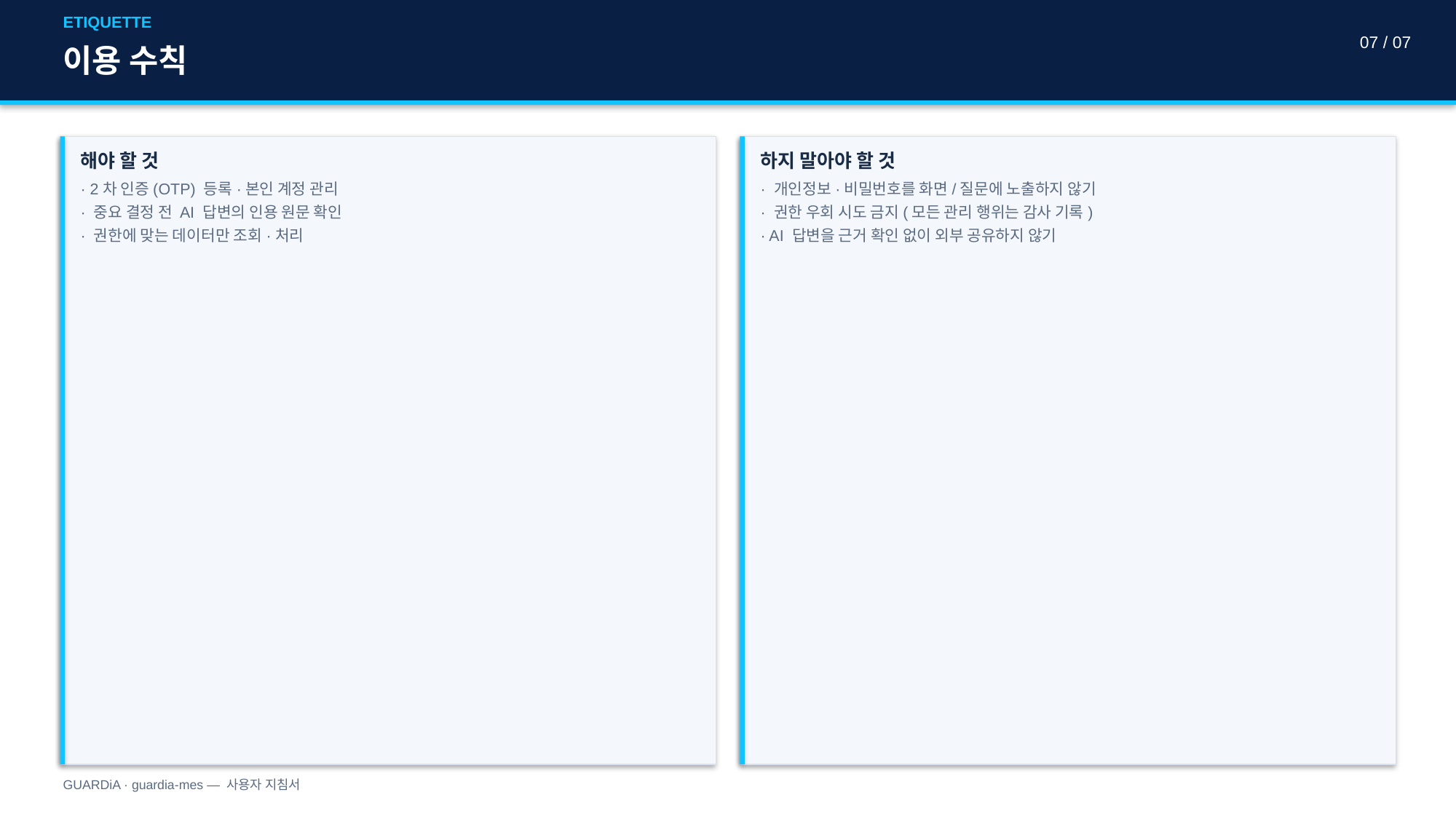

ETIQUETTE
07 / 07
이용 수칙

해야 할 것
· 2차 인증(OTP) 등록·본인 계정 관리
· 중요 결정 전 AI 답변의 인용 원문 확인
· 권한에 맞는 데이터만 조회·처리
하지 말아야 할 것
· 개인정보·비밀번호를 화면/질문에 노출하지 않기
· 권한 우회 시도 금지(모든 관리 행위는 감사 기록)
· AI 답변을 근거 확인 없이 외부 공유하지 않기
GUARDiA · guardia-mes — 사용자 지침서